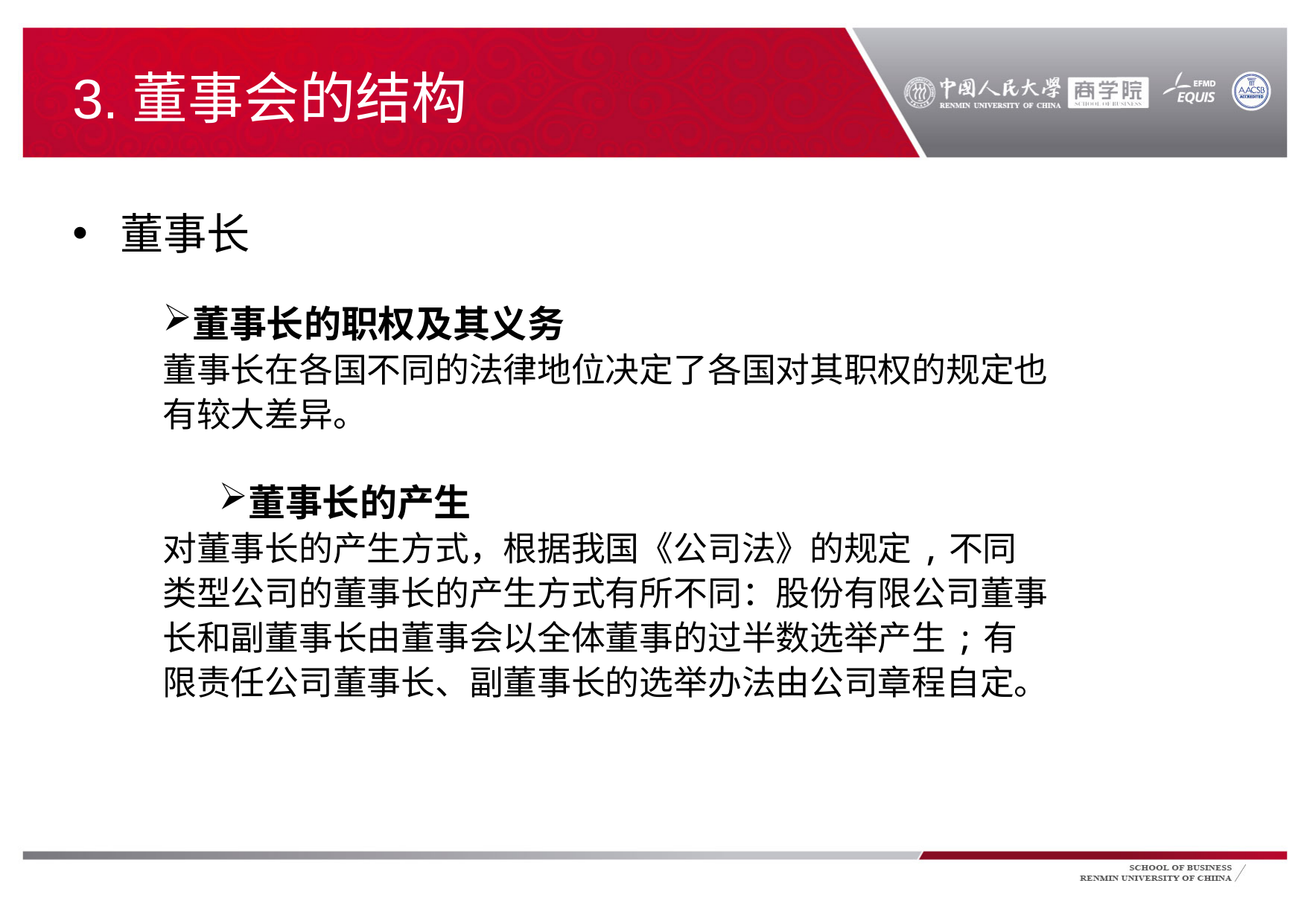

# 3.董事会的结构
董事长

董事长的职权及其义务
董事长在各国不同的法律地位决定了各国对其职权的规定也有较大差异。

董事长的产生
对董事长的产生方式，根据我国《公司法》的规定,不同类型公司的董事长的产生方式有所不同：股份有限公司董事长和副董事长由董事会以全体董事的过半数选举产生;有限责任公司董事长、副董事长的选举办法由公司章程自定。